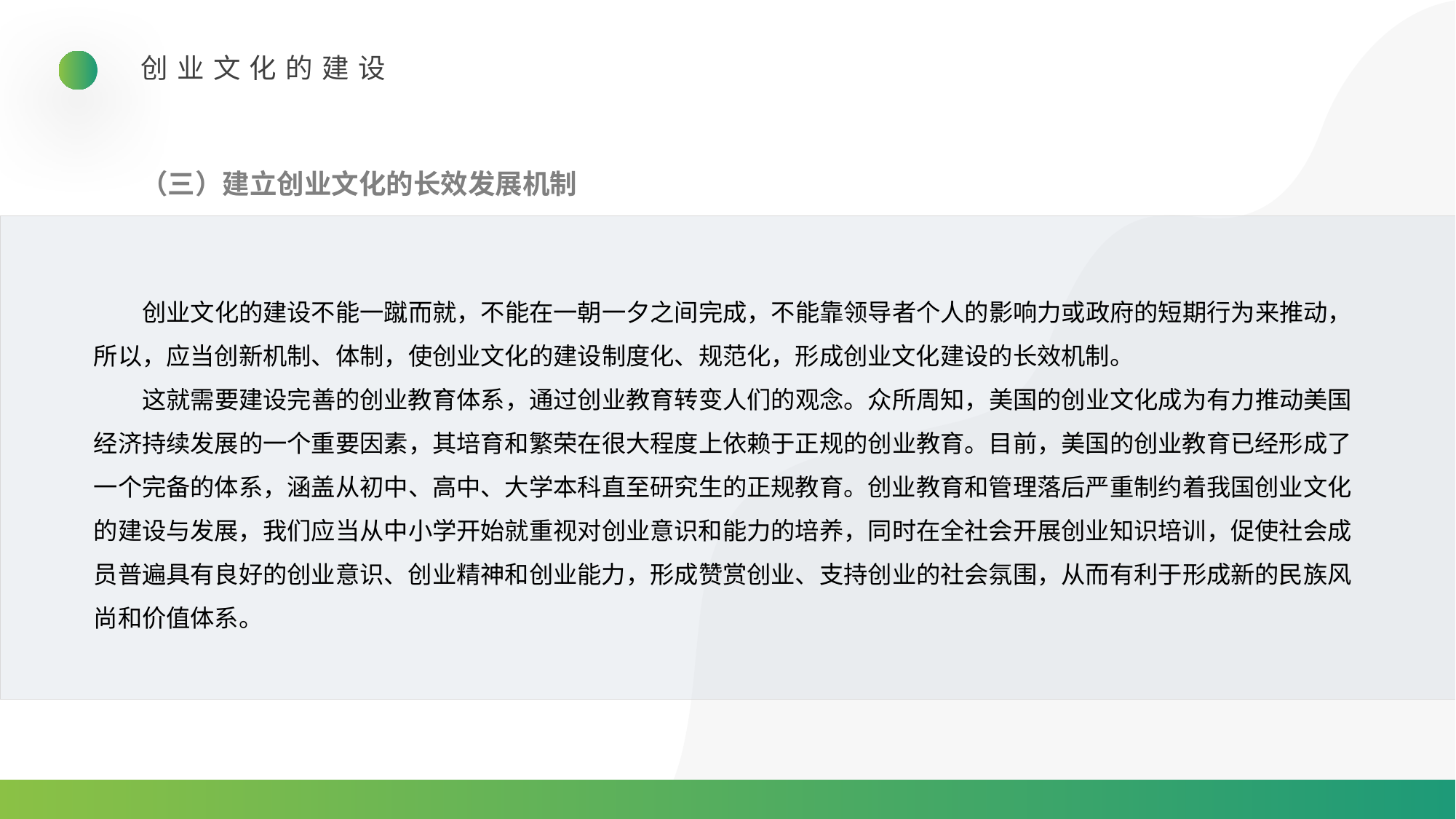

创业文化的建设
（三）建立创业文化的长效发展机制

创业文化的建设不能一蹴而就，不能在一朝一夕之间完成，不能靠领导者个人的影响力或政府的短期行为来推动，所以，应当创新机制、体制，使创业文化的建设制度化、规范化，形成创业文化建设的长效机制。
这就需要建设完善的创业教育体系，通过创业教育转变人们的观念。众所周知，美国的创业文化成为有力推动美国经济持续发展的一个重要因素，其培育和繁荣在很大程度上依赖于正规的创业教育。目前，美国的创业教育已经形成了一个完备的体系，涵盖从初中、高中、大学本科直至研究生的正规教育。创业教育和管理落后严重制约着我国创业文化的建设与发展，我们应当从中小学开始就重视对创业意识和能力的培养，同时在全社会开展创业知识培训，促使社会成员普遍具有良好的创业意识、创业精神和创业能力，形成赞赏创业、支持创业的社会氛围，从而有利于形成新的民族风尚和价值体系。